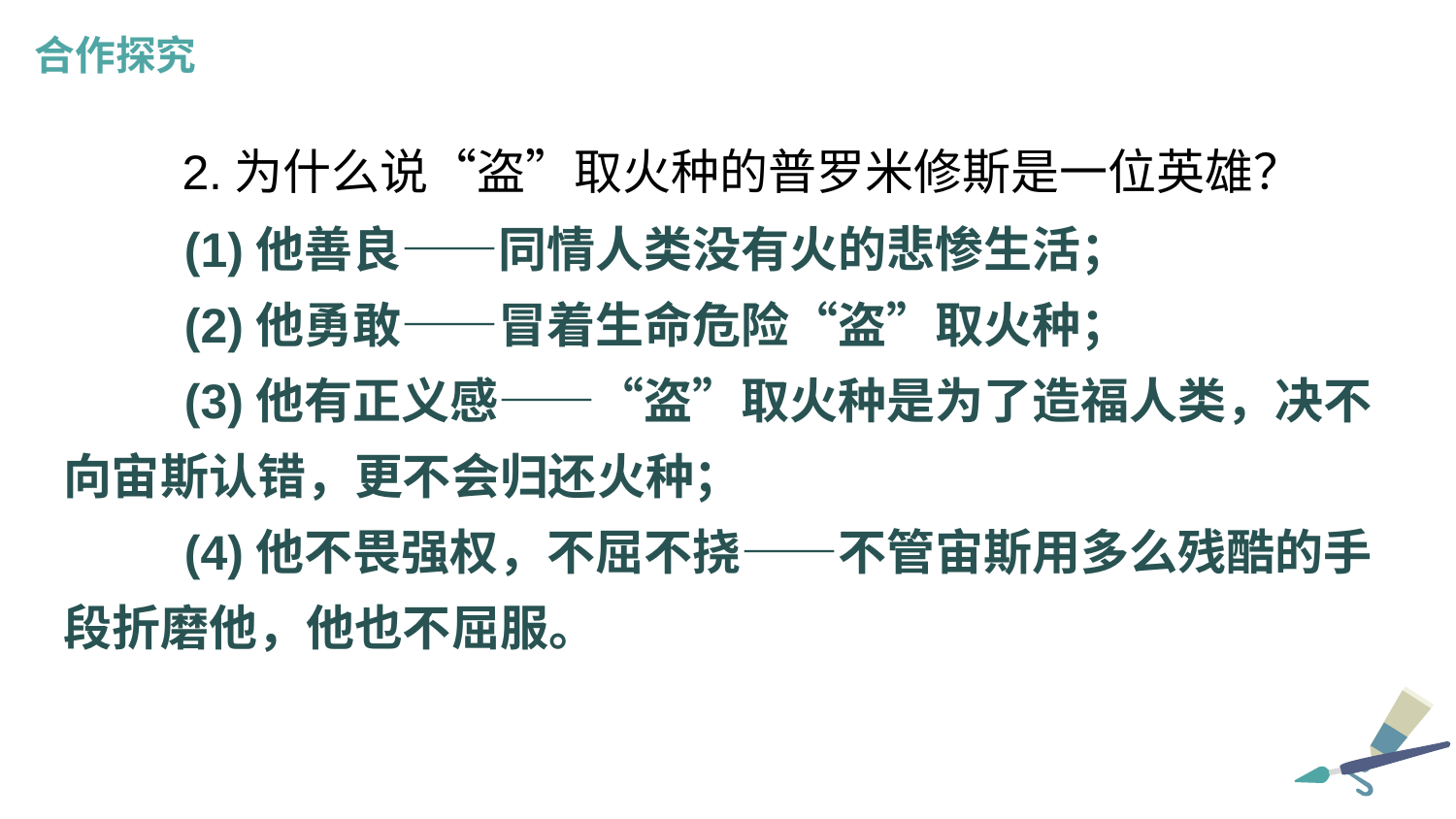

合作探究
2.为什么说“盗”取火种的普罗米修斯是一位英雄？
(1)他善良——同情人类没有火的悲惨生活；
(2)他勇敢——冒着生命危险“盗”取火种；
(3)他有正义感——“盗”取火种是为了造福人类，决不向宙斯认错，更不会归还火种；
(4)他不畏强权，不屈不挠——不管宙斯用多么残酷的手段折磨他，他也不屈服。